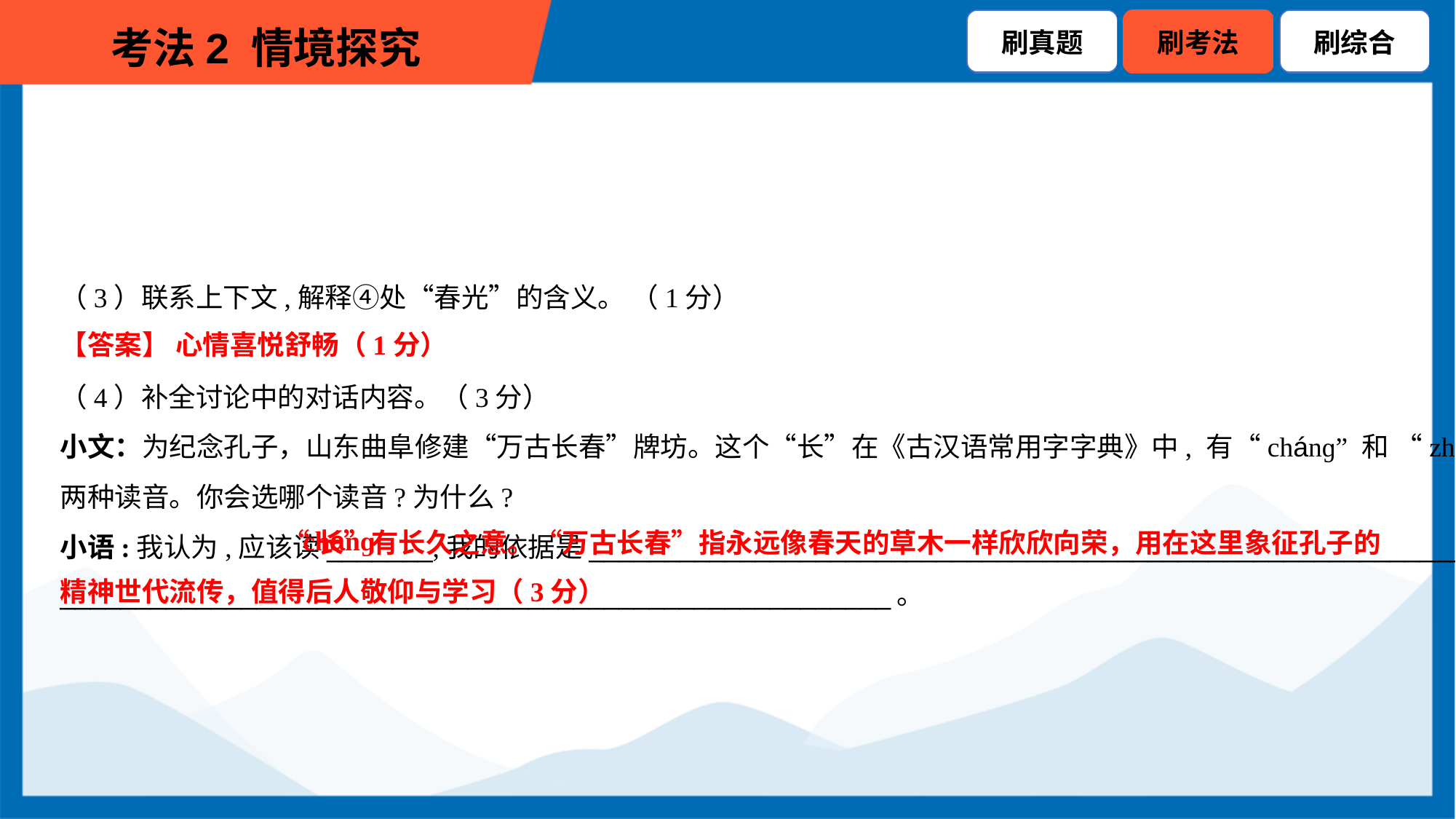

（3）联系上下文,解释④处“春光”的含义。 （1分）
【答案】 心情喜悦舒畅（1分）
（4）补全讨论中的对话内容。（3分）
小文：为纪念孔子，山东曲阜修建“万古长春”牌坊。这个“长”在《古汉语常用字字典》中, 有“chánɡ” 和 “zhǎnɡ”
两种读音。你会选哪个读音?为什么?
小语:我认为,应该读_______,我的依据是_______________________________________________________________
_______________________________________________________。
                                    “长”有长久之意。“万古长春”指永远像春天的草木一样欣欣向荣，用在这里象征孔子的精神世代流传，值得后人敬仰与学习（3分）
chánɡ